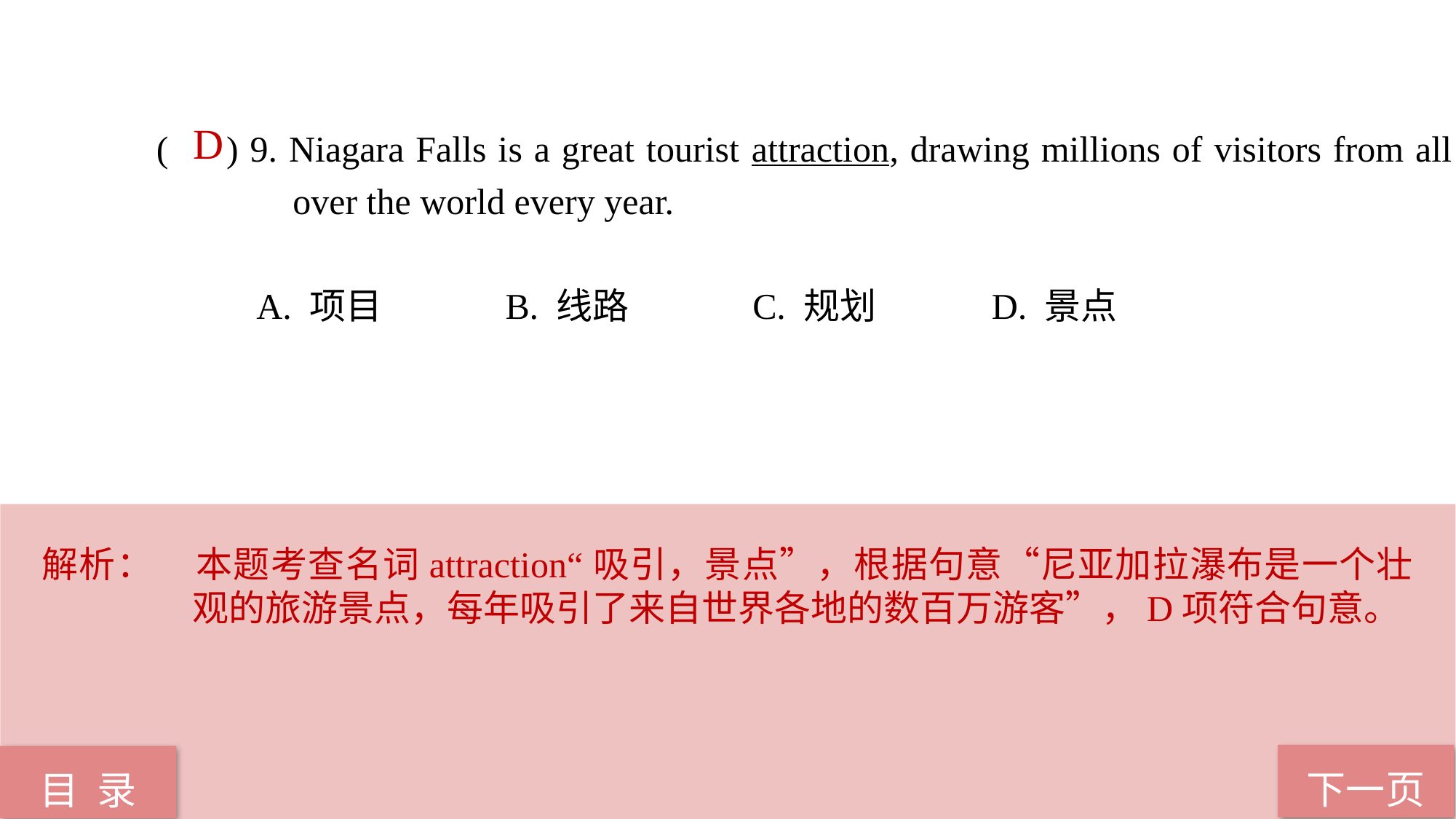

(     ) 9. Niagara Falls is a great tourist attraction, drawing millions of visitors from all 	   over the world every year.

           A. 项目              B. 线路              C. 规划             D. 景点
D
解析：	本题考查名词attraction“吸引，景点”，根据句意“尼亚加拉瀑布是一个壮观的旅游景点，每年吸引了来自世界各地的数百万游客”，D项符合句意。